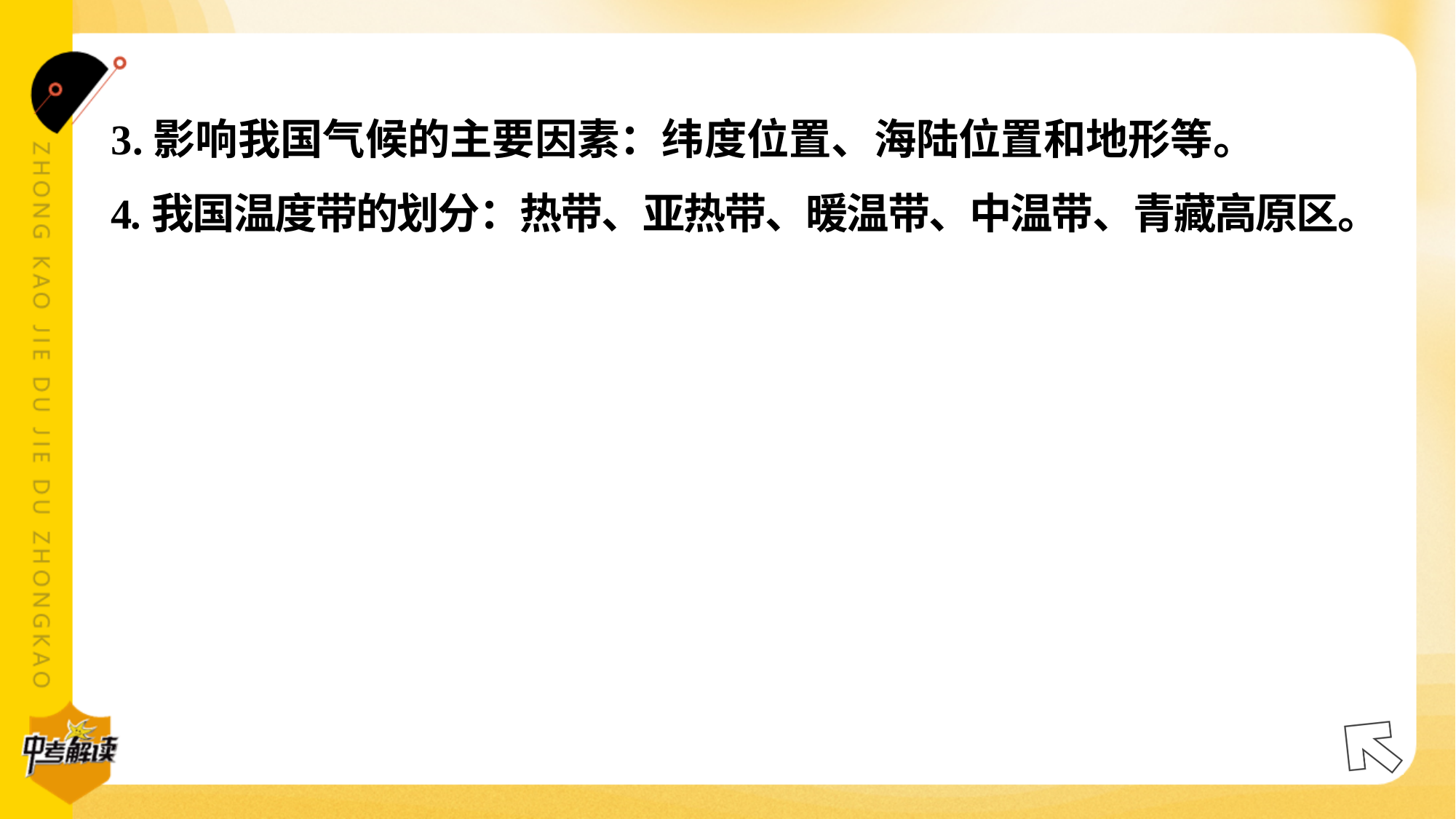

3.影响我国气候的主要因素：纬度位置、海陆位置和地形等。
4.我国温度带的划分：热带、亚热带、暖温带、中温带、青藏高原区。